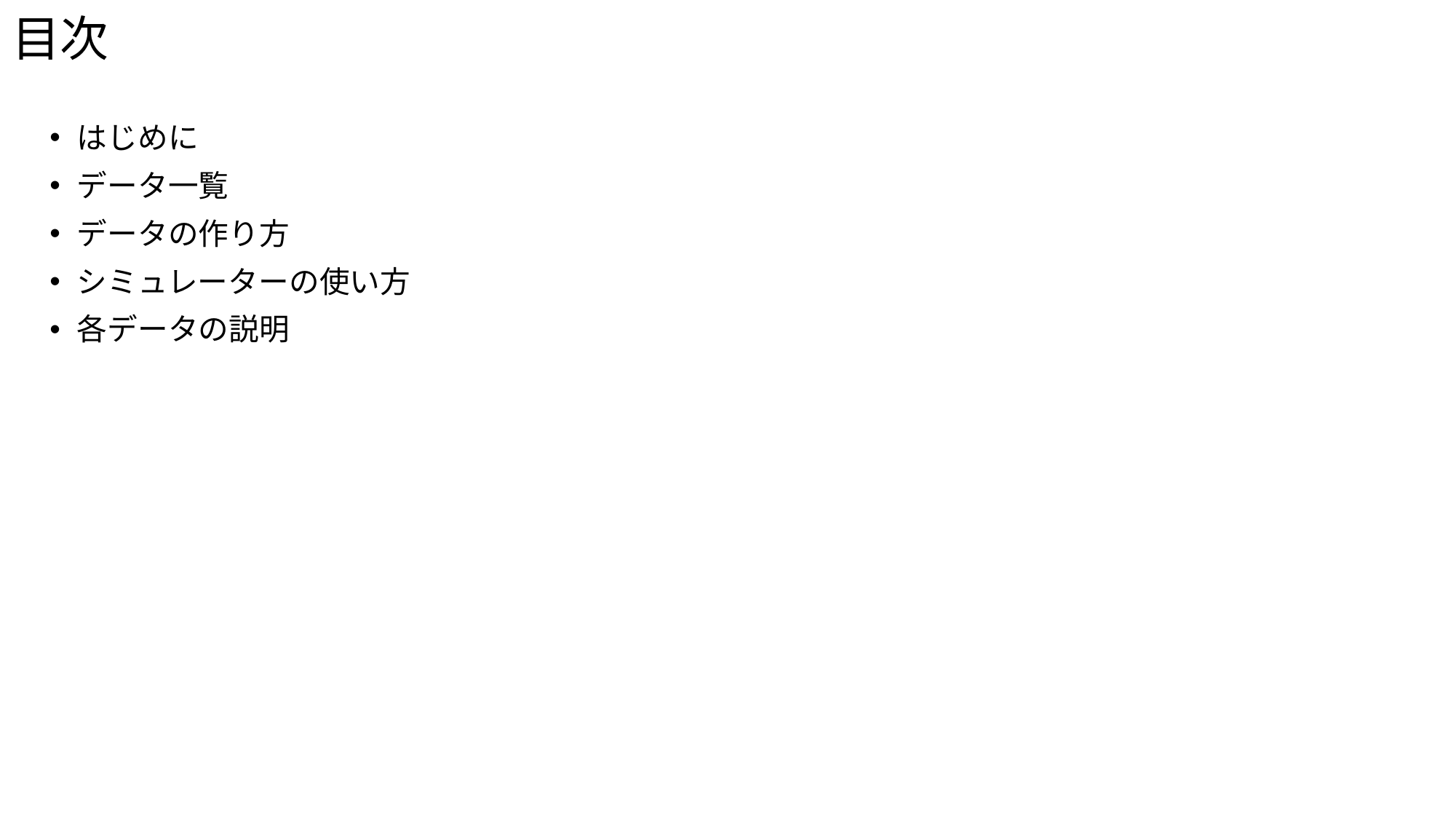

# 目次
はじめに
データ一覧
データの作り方
シミュレーターの使い方
各データの説明